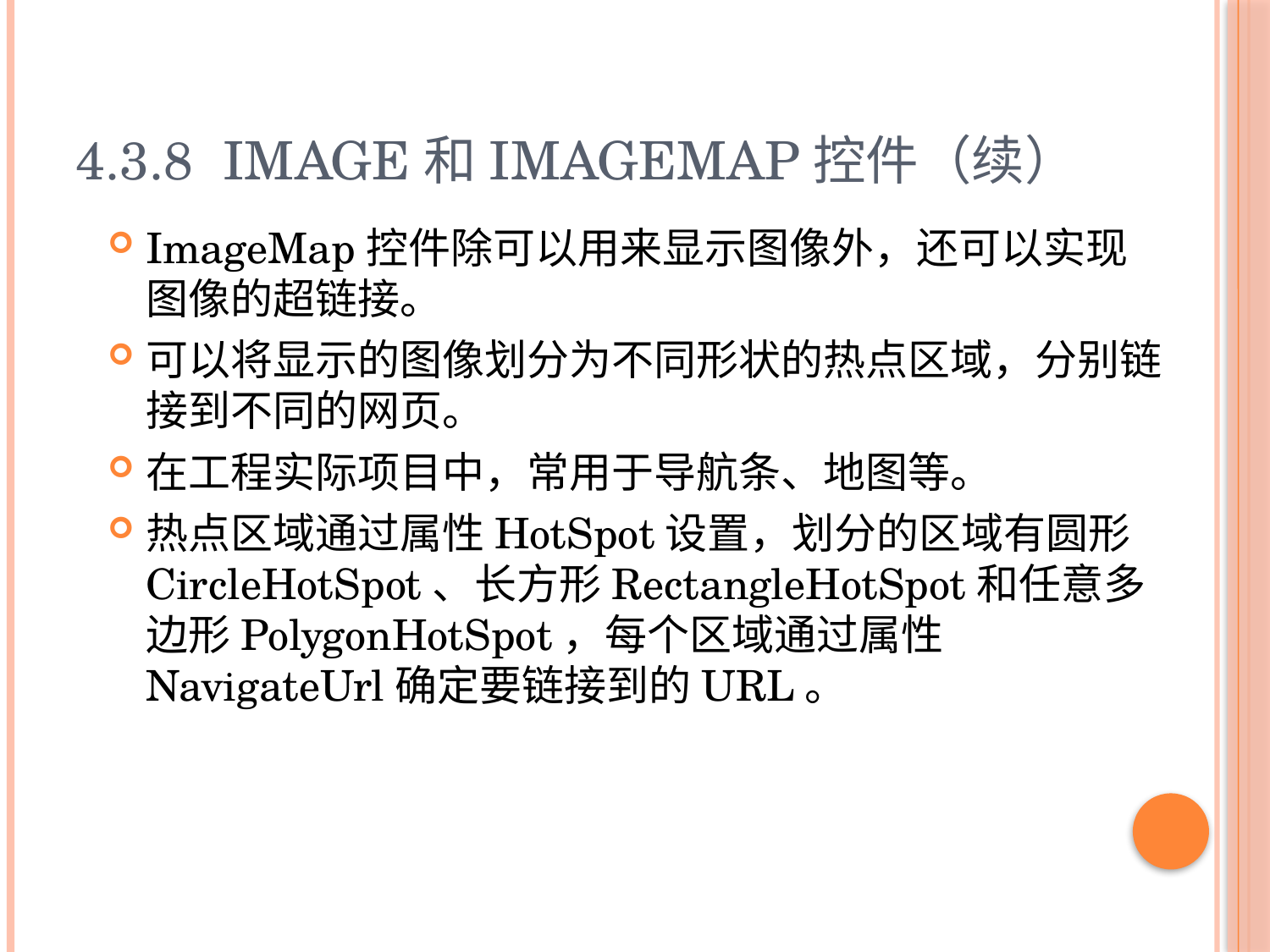

# 4.3.8  Image和ImageMap控件（续）
ImageMap控件除可以用来显示图像外，还可以实现图像的超链接。
可以将显示的图像划分为不同形状的热点区域，分别链接到不同的网页。
在工程实际项目中，常用于导航条、地图等。
热点区域通过属性HotSpot设置，划分的区域有圆形CircleHotSpot、长方形RectangleHotSpot和任意多边形PolygonHotSpot，每个区域通过属性NavigateUrl确定要链接到的URL。
45